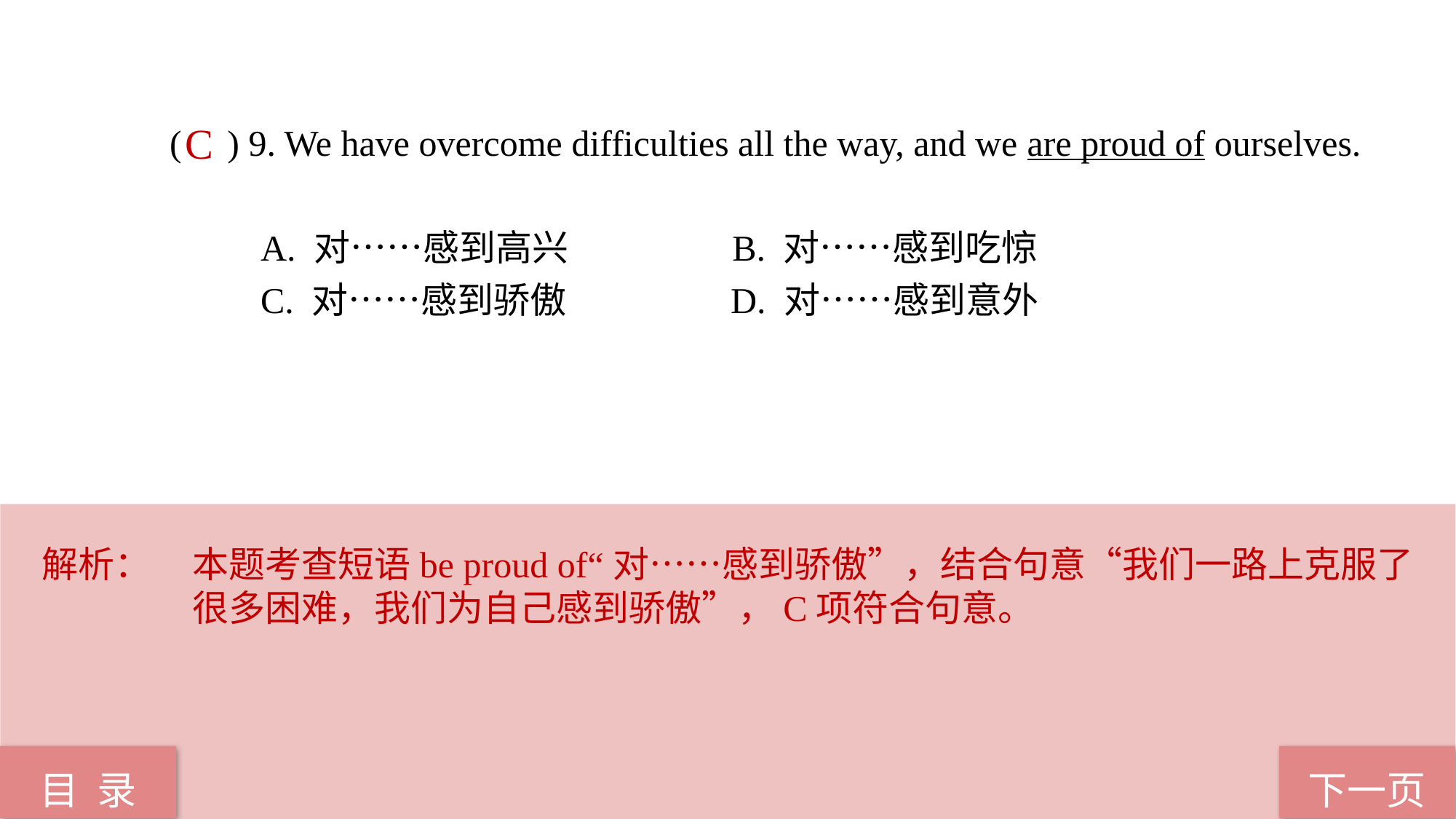

(     ) 9. We have overcome difficulties all the way, and we are proud of ourselves.

          A. 对……感到高兴	 	 B. 对……感到吃惊
          C. 对……感到骄傲                   D. 对……感到意外
C
解析：	本题考查短语be proud of“对……感到骄傲”，结合句意“我们一路上克服了很多困难，我们为自己感到骄傲”，C项符合句意。